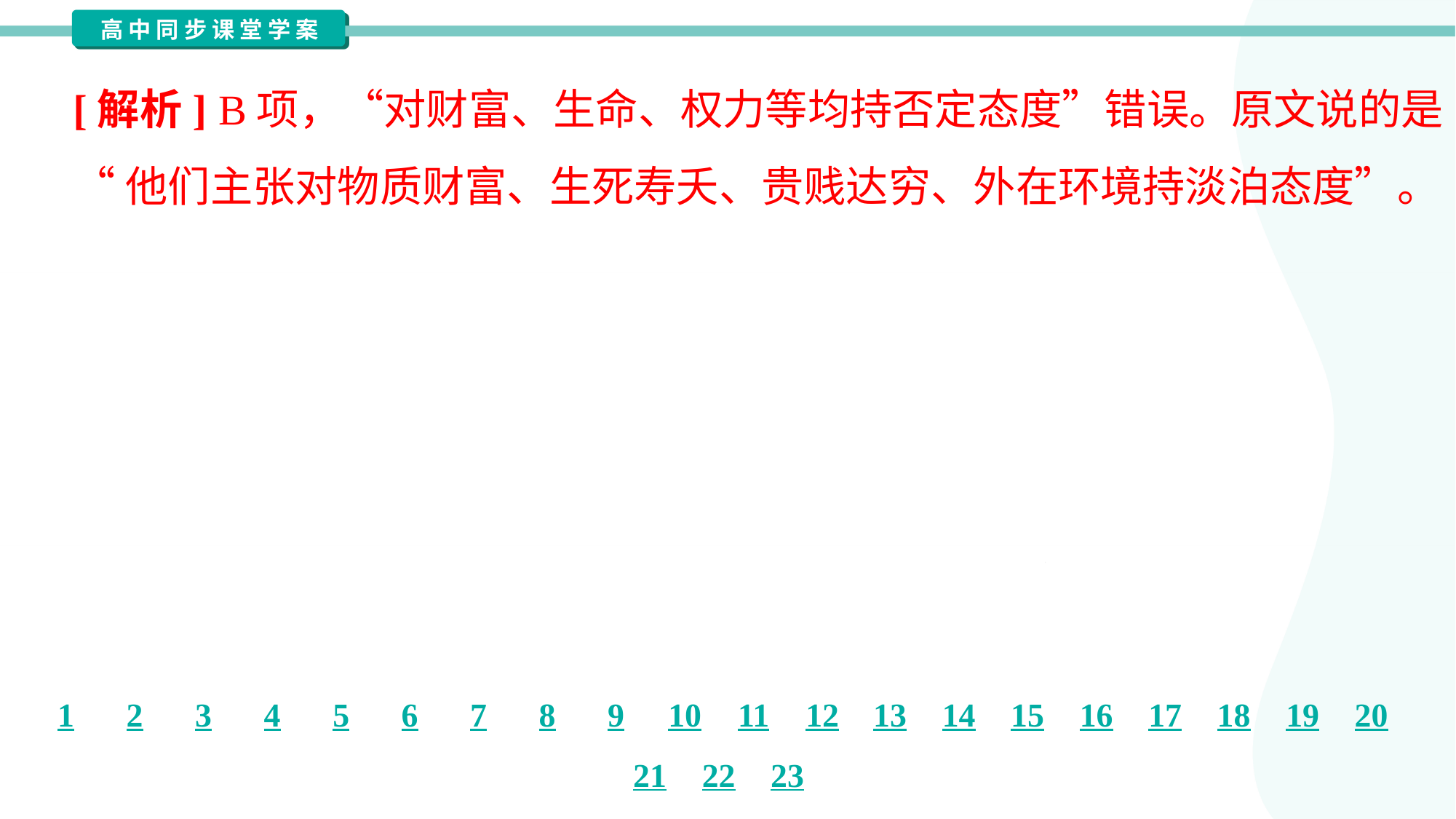

[解析] B项，“对财富、生命、权力等均持否定态度”错误。原文说的是
“他们主张对物质财富、生死寿夭、贵贱达穷、外在环境持淡泊态度”。